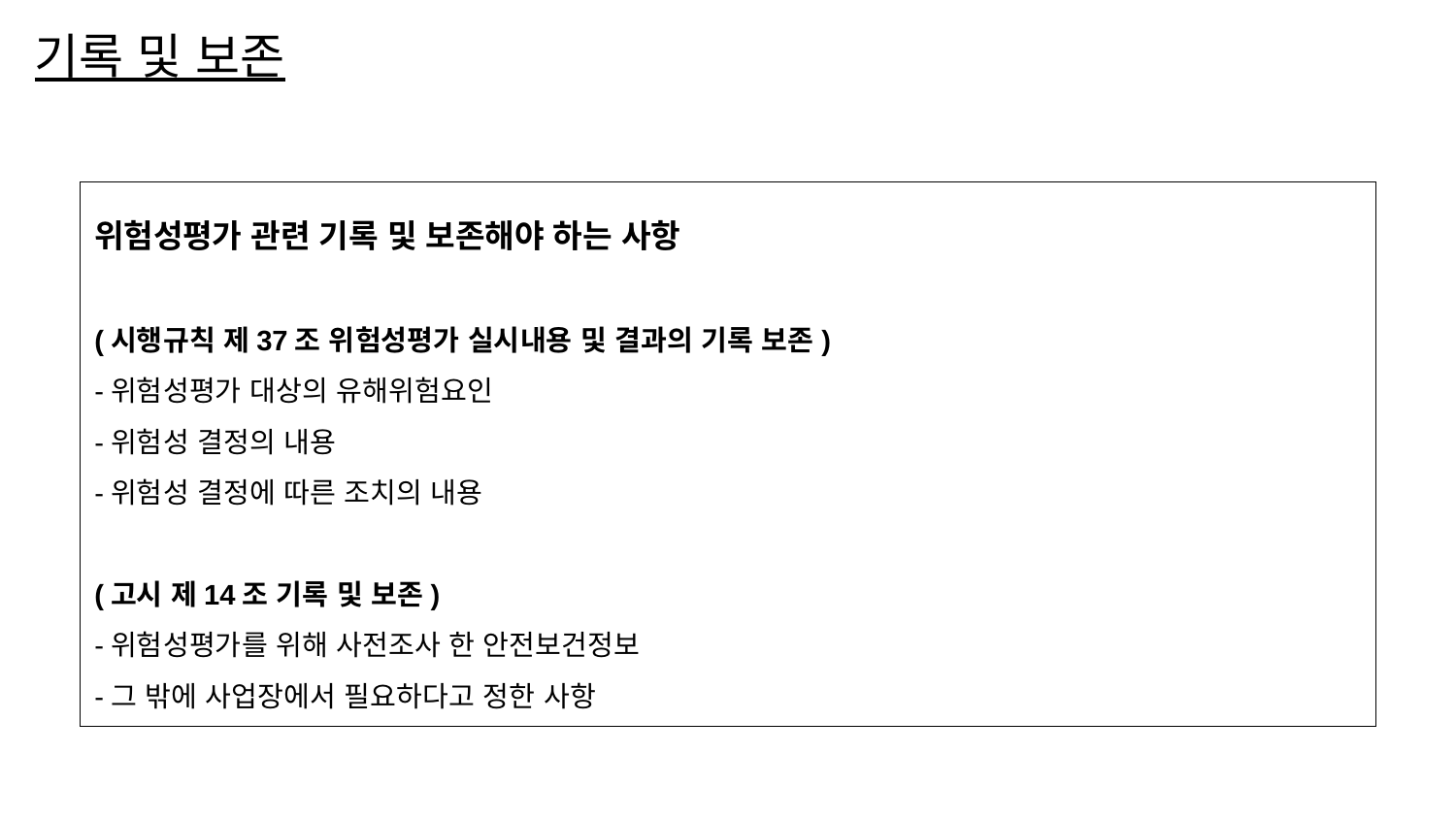

# 기록 및 보존
위험성평가 관련 기록 및 보존해야 하는 사항

(시행규칙 제37조 위험성평가 실시내용 및 결과의 기록 보존)
-위험성평가 대상의 유해위험요인
-위험성 결정의 내용
-위험성 결정에 따른 조치의 내용

(고시 제14조 기록 및 보존)
-위험성평가를 위해 사전조사 한 안전보건정보
-그 밖에 사업장에서 필요하다고 정한 사항